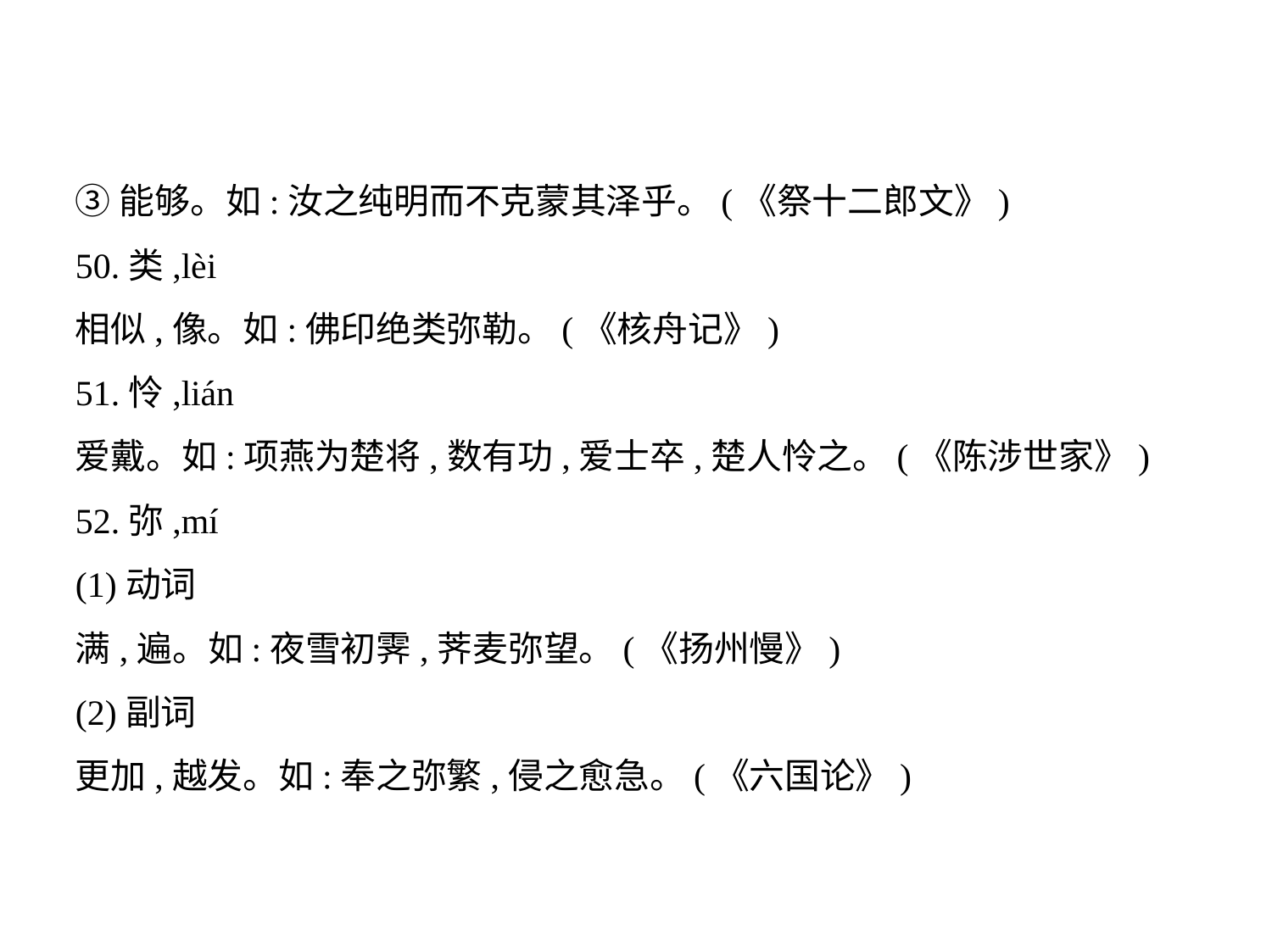

③能够。如:汝之纯明而不克蒙其泽乎。(《祭十二郎文》)
50.类,lèi
相似,像。如:佛印绝类弥勒。(《核舟记》)
51.怜,lián
爱戴。如:项燕为楚将,数有功,爱士卒,楚人怜之。(《陈涉世家》)
52.弥,mí
(1)动词
满,遍。如:夜雪初霁,荠麦弥望。(《扬州慢》)
(2)副词
更加,越发。如:奉之弥繁,侵之愈急。(《六国论》)